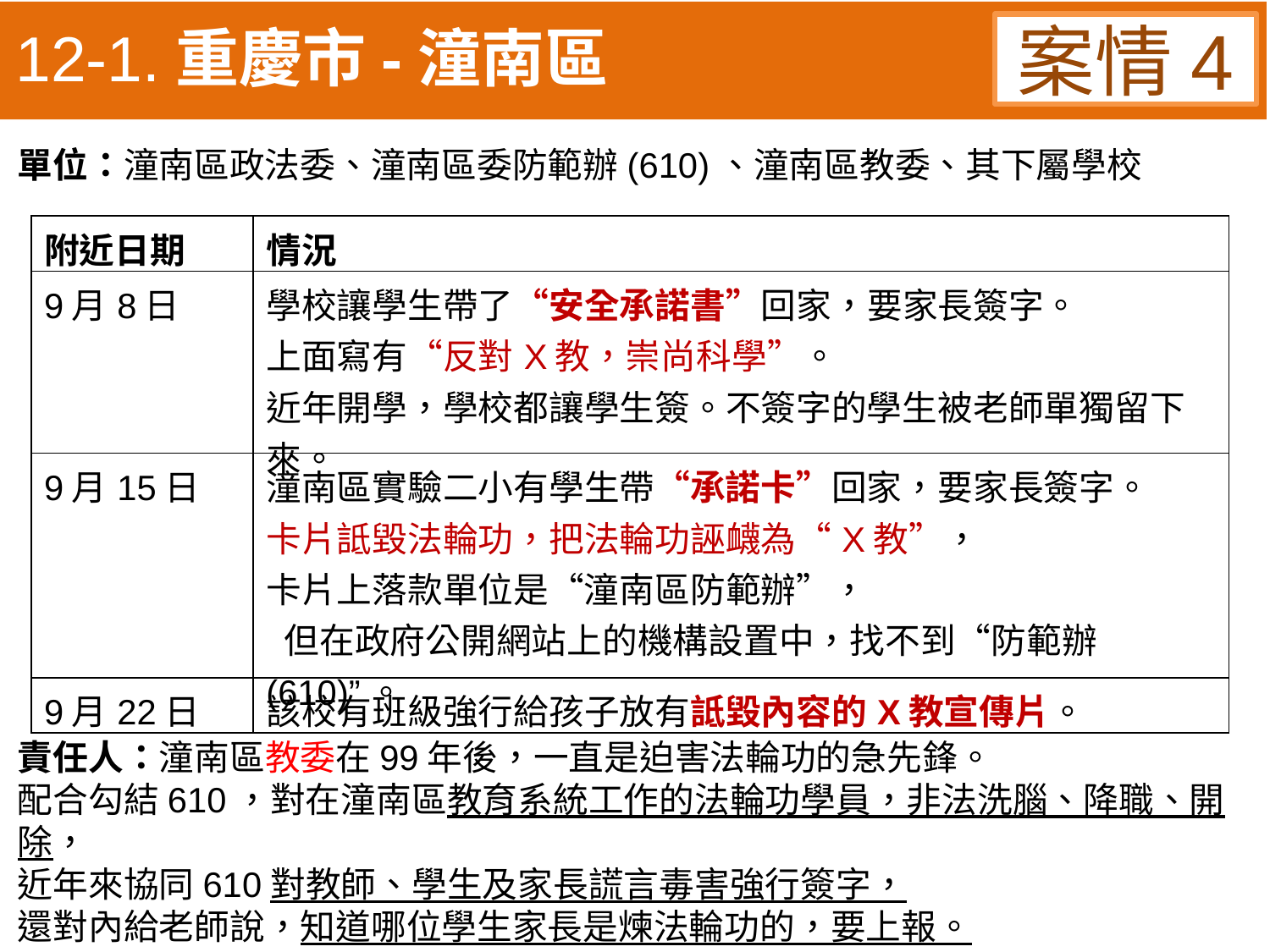

12-1.重慶市-潼南區
案情4
單位：潼南區政法委、潼南區委防範辦(610)、潼南區教委、其下屬學校

責任人：潼南區教委在99年後，一直是迫害法輪功的急先鋒。
配合勾結610，對在潼南區教育系統工作的法輪功學員，非法洗腦、降職、開除，
近年來協同610對教師、學生及家長謊言毒害強行簽字，
還對內給老師說，知道哪位學生家長是煉法輪功的，要上報。
| 附近日期 | 情況 |
| --- | --- |
| 9月8日 | 學校讓學生帶了“安全承諾書”回家，要家長簽字。 上面寫有“反對X教，崇尚科學”。 近年開學，學校都讓學生簽。不簽字的學生被老師單獨留下來。 |
| 9月15日 | 潼南區實驗二小有學生帶“承諾卡”回家，要家長簽字。 卡片詆毀法輪功，把法輪功誣衊為“X教”， 卡片上落款單位是“潼南區防範辦”， 但在政府公開網站上的機構設置中，找不到“防範辦(610)”。 |
| 9月22日 | 該校有班級強行給孩子放有詆毀內容的X教宣傳片。 |